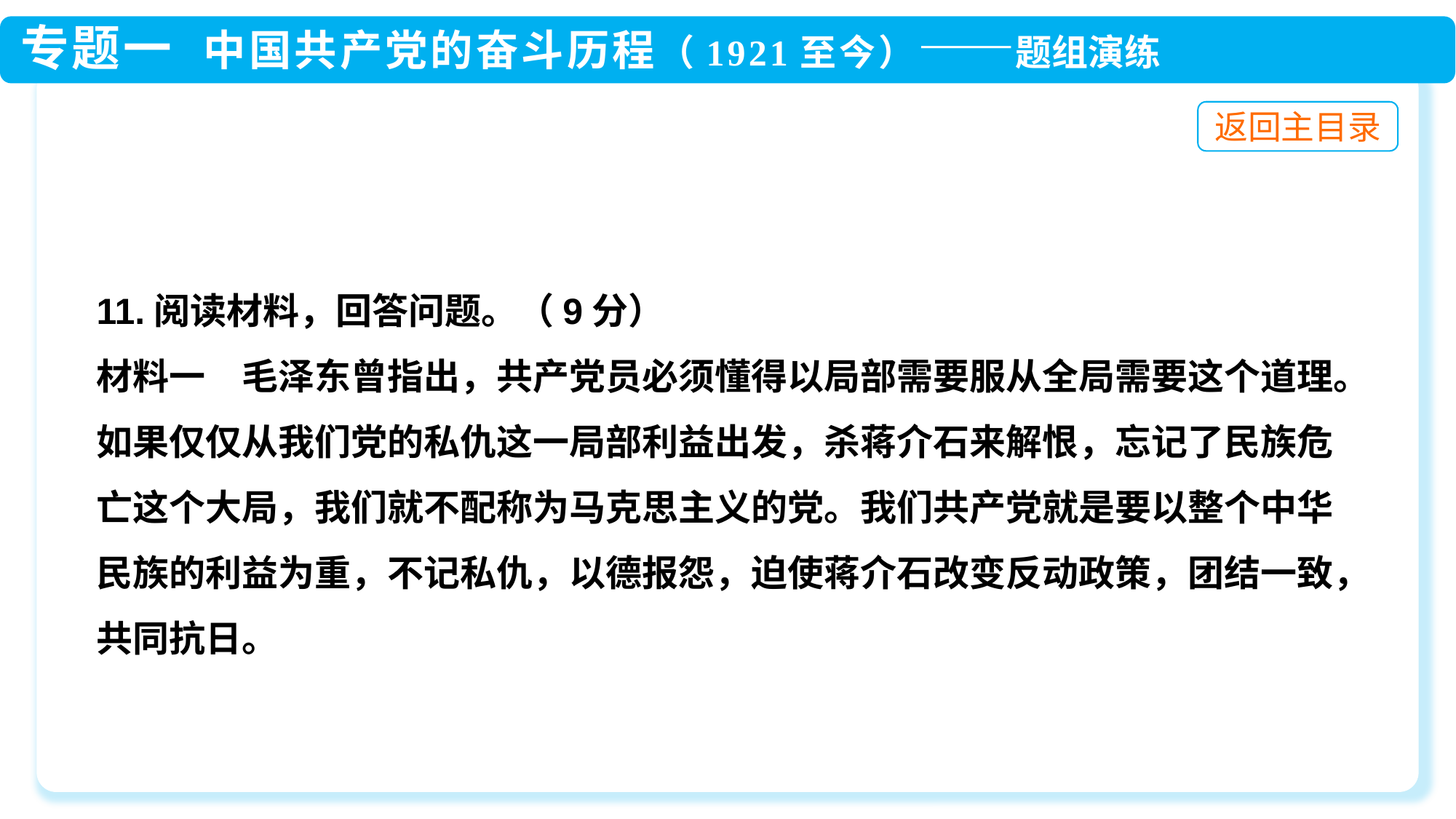

11.阅读材料，回答问题。（9分）
材料一　毛泽东曾指出，共产党员必须懂得以局部需要服从全局需要这个道理。如果仅仅从我们党的私仇这一局部利益出发，杀蒋介石来解恨，忘记了民族危亡这个大局，我们就不配称为马克思主义的党。我们共产党就是要以整个中华民族的利益为重，不记私仇，以德报怨，迫使蒋介石改变反动政策，团结一致，共同抗日。